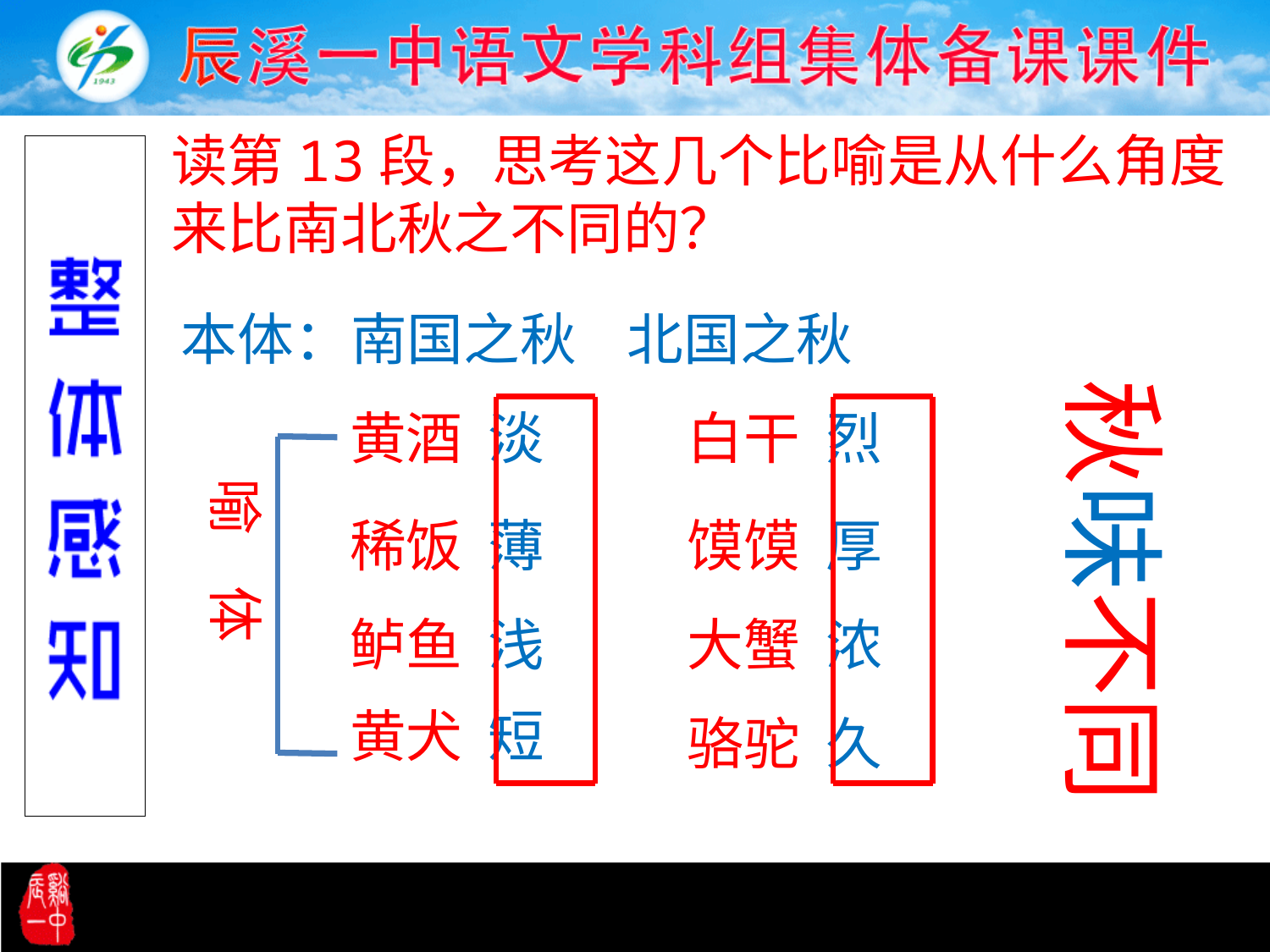

读第13段，思考这几个比喻是从什么角度来比南北秋之不同的？
本体：南国之秋    北国之秋
黄酒  淡
白干  烈
喻    体
稀饭  薄
馍馍  厚
鲈鱼  浅
大蟹  浓
黄犬  短
骆驼  久
秋味不同